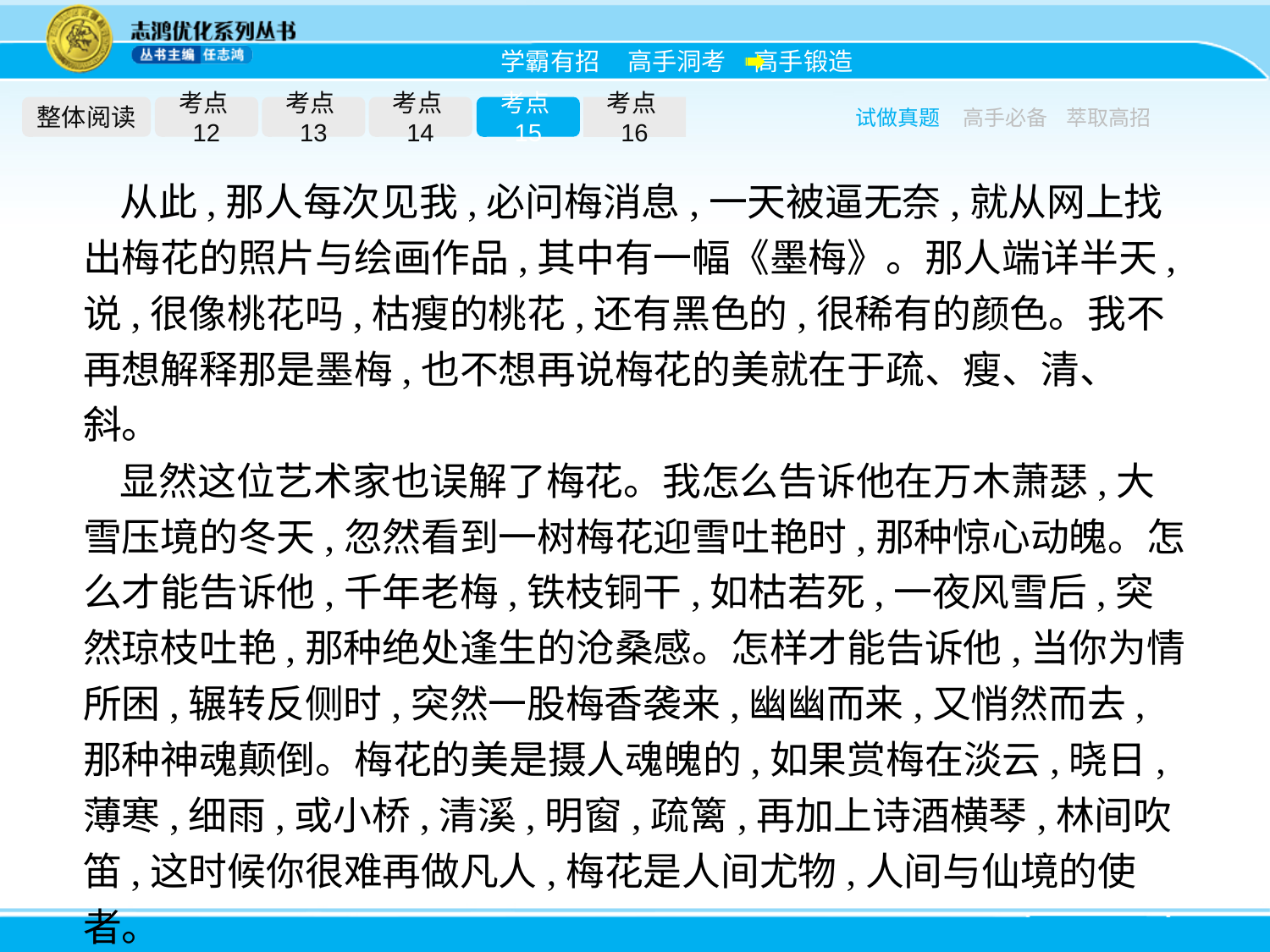

整体阅读
考点12
考点13
考点14
考点15
考点16
试做真题
高手必备
萃取高招
从此,那人每次见我,必问梅消息,一天被逼无奈,就从网上找出梅花的照片与绘画作品,其中有一幅《墨梅》。那人端详半天,说,很像桃花吗,枯瘦的桃花,还有黑色的,很稀有的颜色。我不再想解释那是墨梅,也不想再说梅花的美就在于疏、瘦、清、斜。
显然这位艺术家也误解了梅花。我怎么告诉他在万木萧瑟,大雪压境的冬天,忽然看到一树梅花迎雪吐艳时,那种惊心动魄。怎么才能告诉他,千年老梅,铁枝铜干,如枯若死,一夜风雪后,突然琼枝吐艳,那种绝处逢生的沧桑感。怎样才能告诉他,当你为情所困,辗转反侧时,突然一股梅香袭来,幽幽而来,又悄然而去,那种神魂颠倒。梅花的美是摄人魂魄的,如果赏梅在淡云,晓日,薄寒,细雨,或小桥,清溪,明窗,疏篱,再加上诗酒横琴,林间吹笛,这时候你很难再做凡人,梅花是人间尤物,人间与仙境的使者。